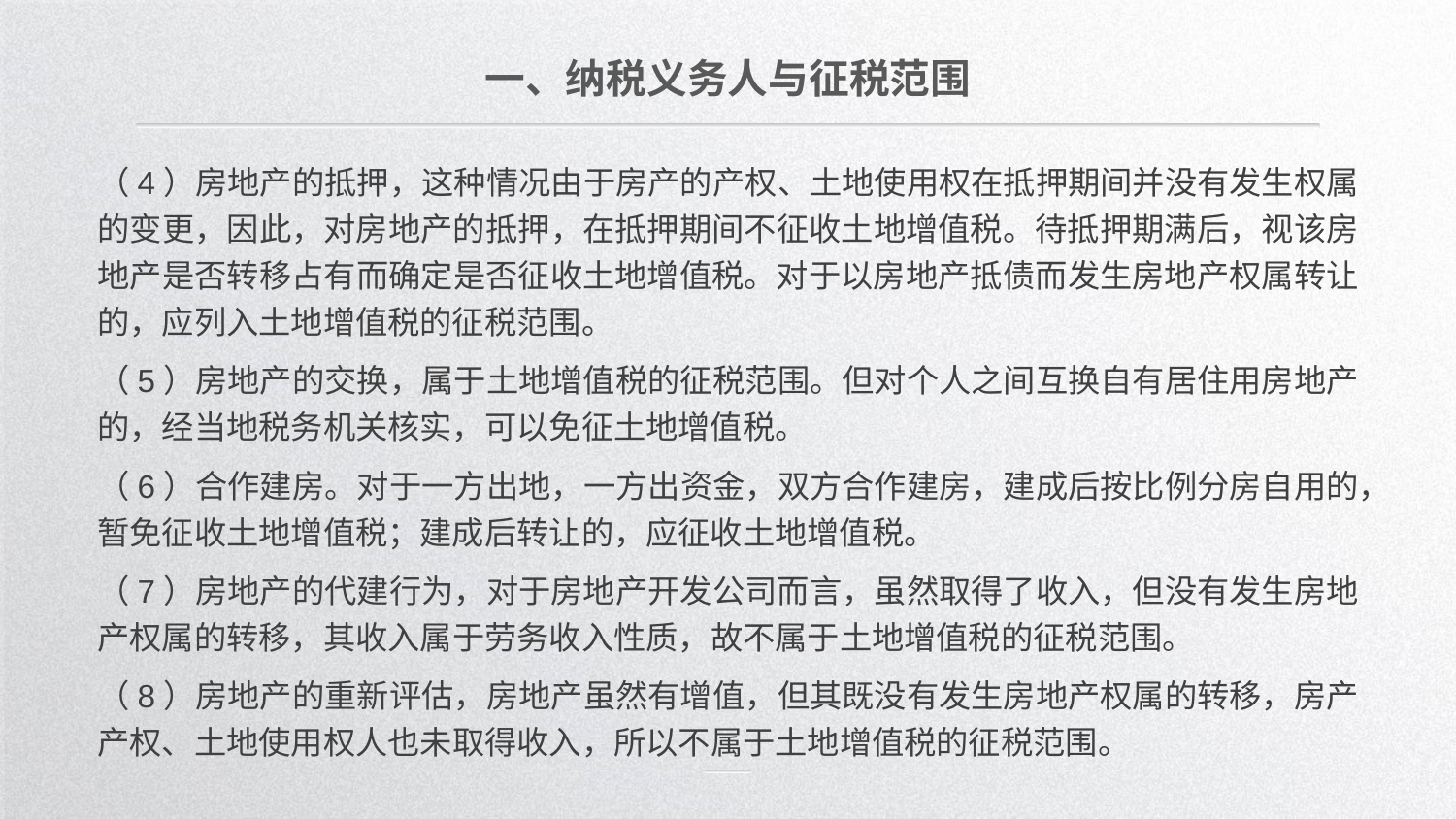

一、纳税义务人与征税范围
（4）房地产的抵押，这种情况由于房产的产权、土地使用权在抵押期间并没有发生权属的变更，因此，对房地产的抵押，在抵押期间不征收土地增值税。待抵押期满后，视该房地产是否转移占有而确定是否征收土地增值税。对于以房地产抵债而发生房地产权属转让的，应列入土地增值税的征税范围。
（5）房地产的交换，属于土地增值税的征税范围。但对个人之间互换自有居住用房地产的，经当地税务机关核实，可以免征土地增值税。
（6）合作建房。对于一方出地，一方出资金，双方合作建房，建成后按比例分房自用的，暂免征收土地增值税；建成后转让的，应征收土地增值税。
（7）房地产的代建行为，对于房地产开发公司而言，虽然取得了收入，但没有发生房地产权属的转移，其收入属于劳务收入性质，故不属于土地增值税的征税范围。
（8）房地产的重新评估，房地产虽然有增值，但其既没有发生房地产权属的转移，房产产权、土地使用权人也未取得收入，所以不属于土地增值税的征税范围。